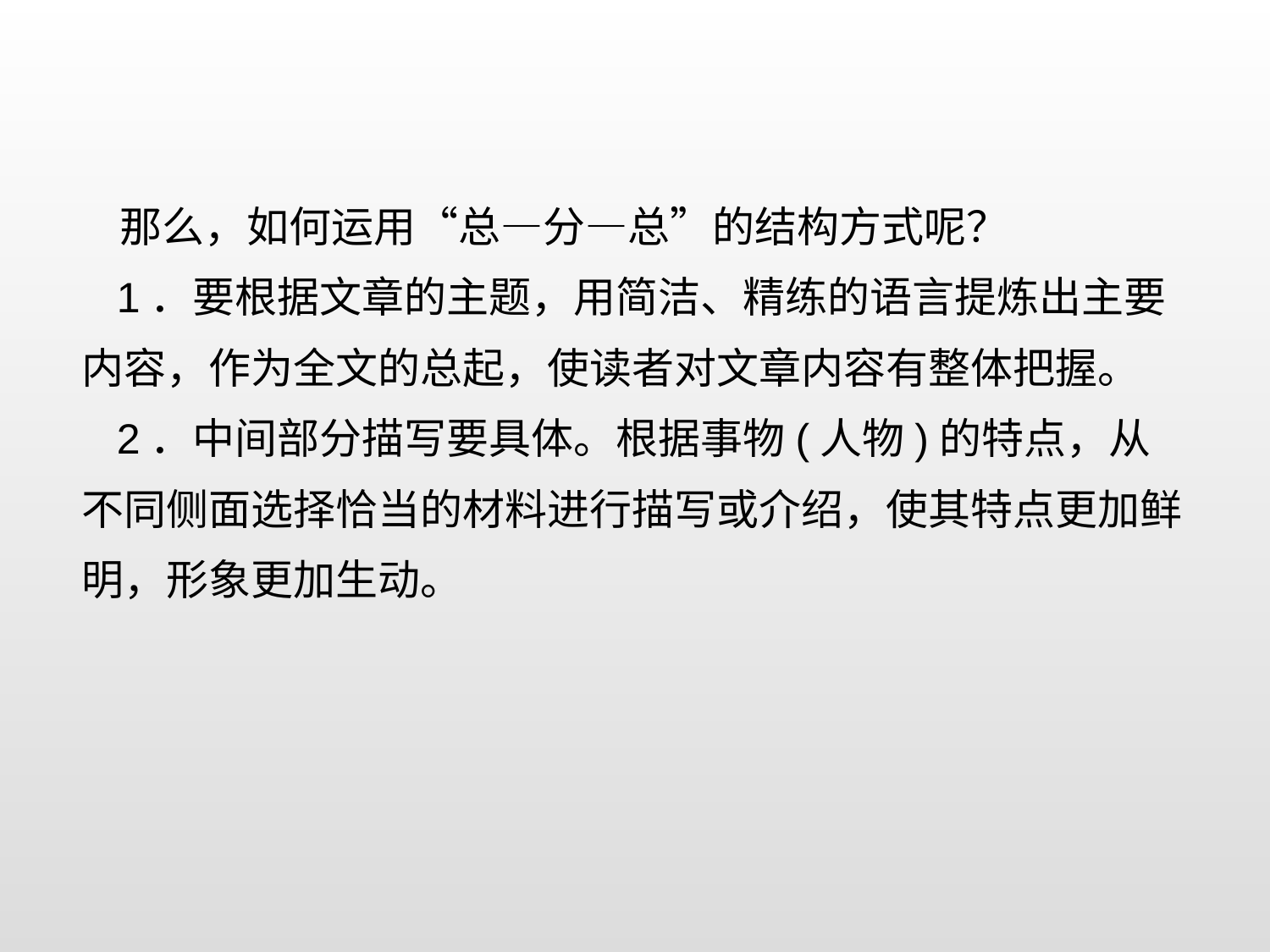

那么，如何运用“总—分—总”的结构方式呢？
   1．要根据文章的主题，用简洁、精练的语言提炼出主要内容，作为全文的总起，使读者对文章内容有整体把握。
   2．中间部分描写要具体。根据事物(人物)的特点，从不同侧面选择恰当的材料进行描写或介绍，使其特点更加鲜明，形象更加生动。